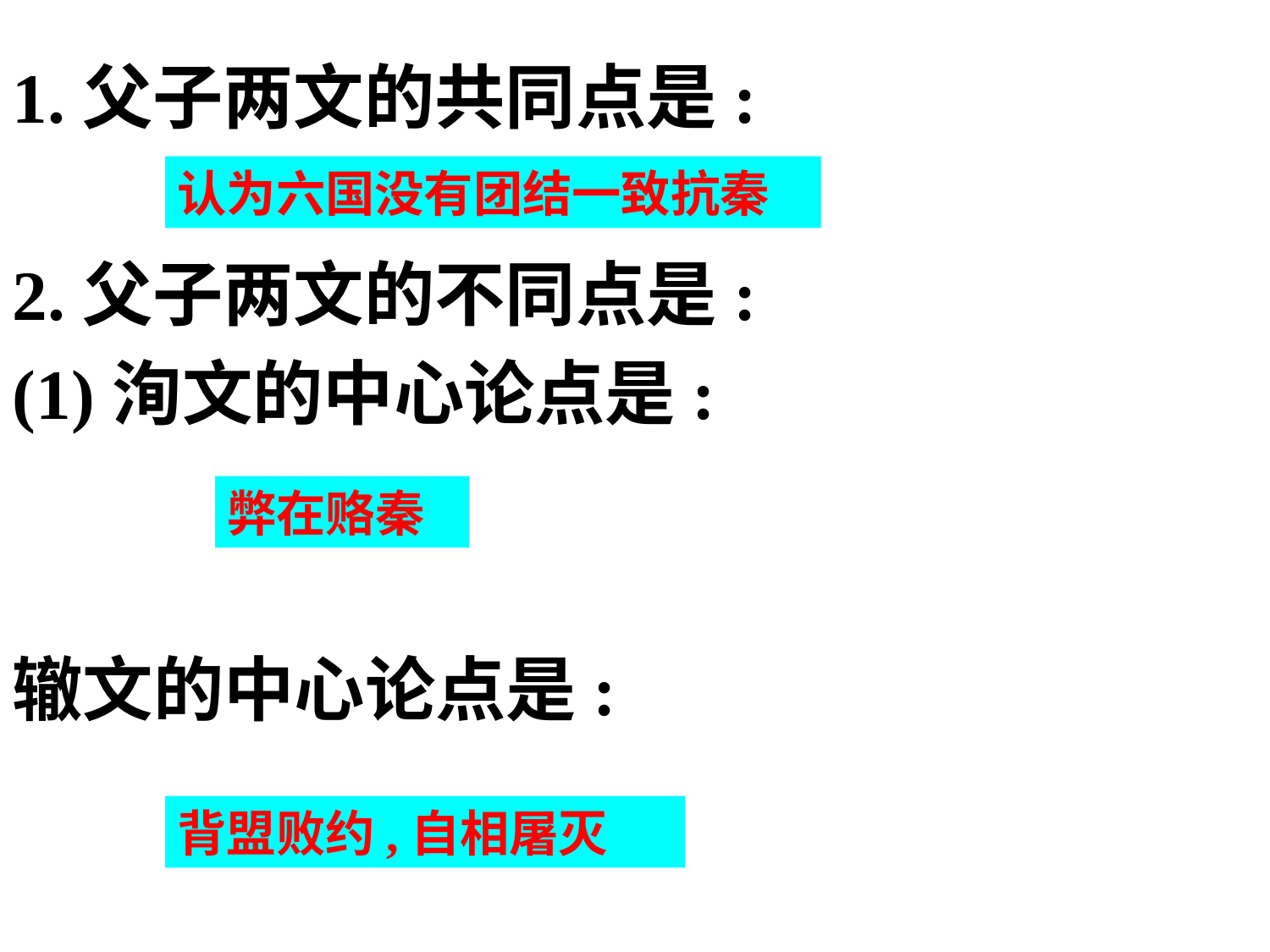

1.父子两文的共同点是:

2.父子两文的不同点是:
(1)洵文的中心论点是:

辙文的中心论点是:

#
认为六国没有团结一致抗秦
弊在赂秦
背盟败约,自相屠灭